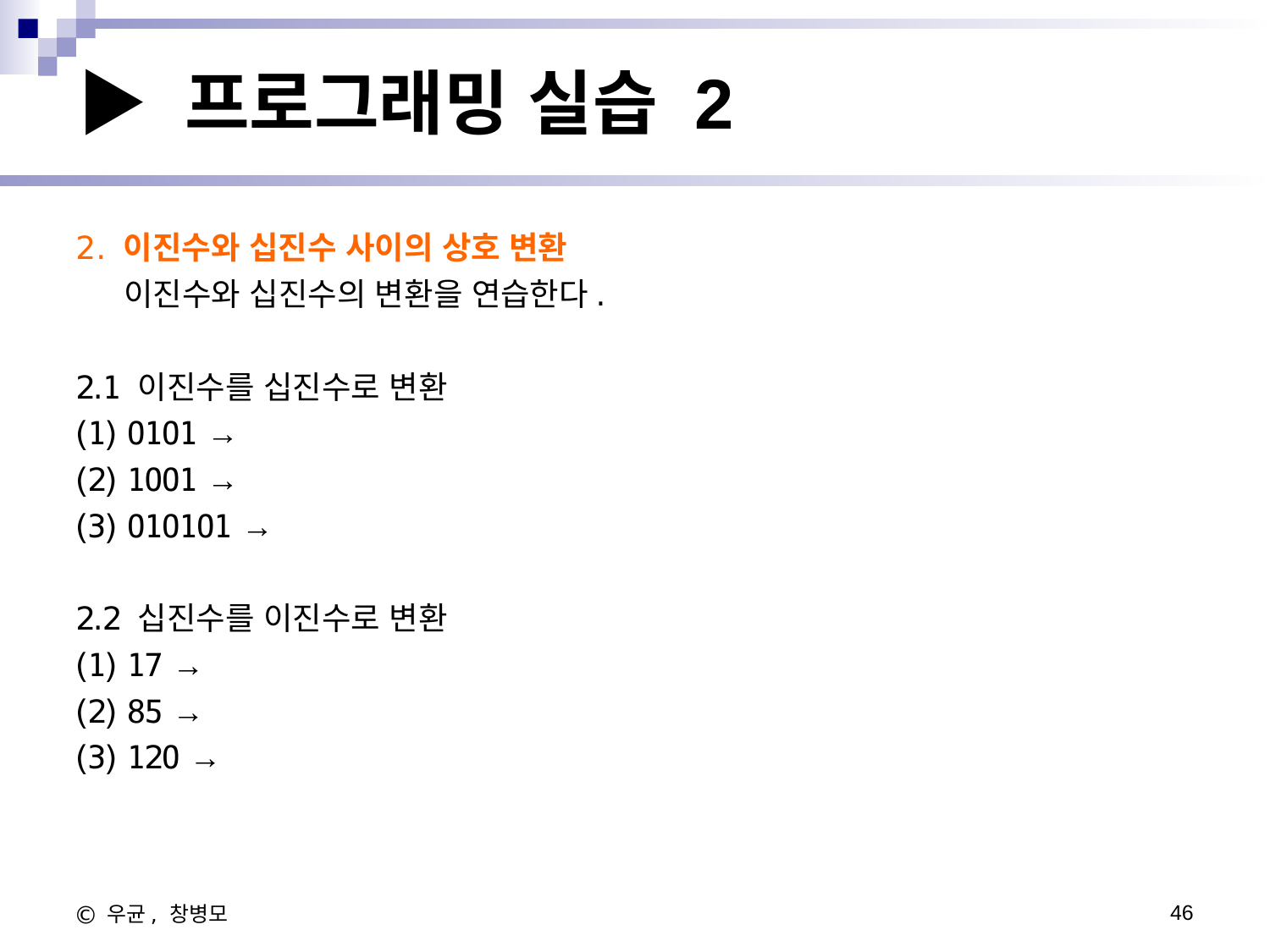

# ▶ 프로그래밍 실습 2

2. 이진수와 십진수 사이의 상호 변환
	이진수와 십진수의 변환을 연습한다.

2.1 이진수를 십진수로 변환
(1) 0101 →
(2) 1001 →
(3) 010101 →

2.2 십진수를 이진수로 변환
(1) 17 →
(2) 85 →
(3) 120 →
© 우균, 창병모
46